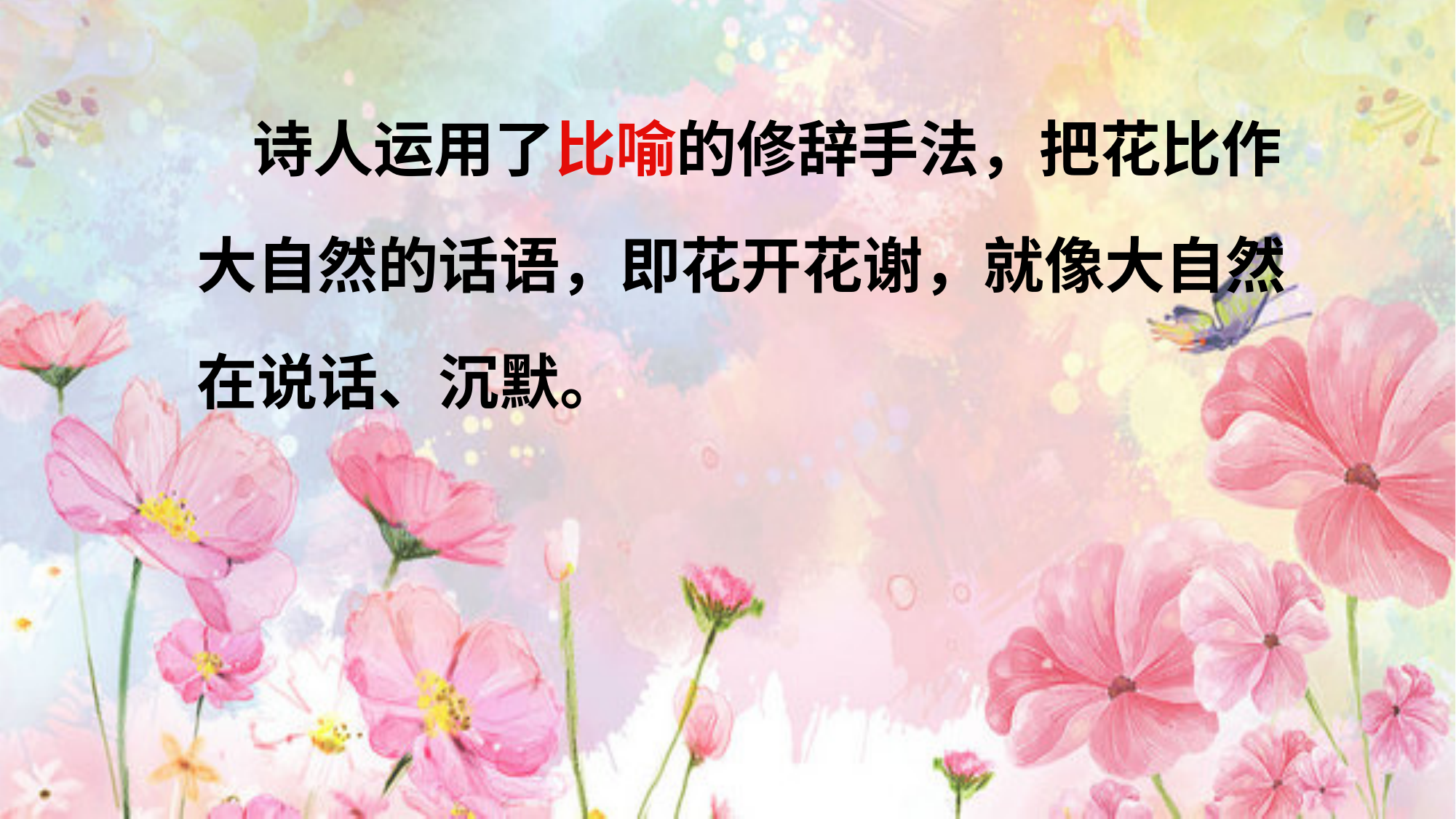

诗人运用了比喻的修辞手法，把花比作大自然的话语，即花开花谢，就像大自然在说话、沉默。